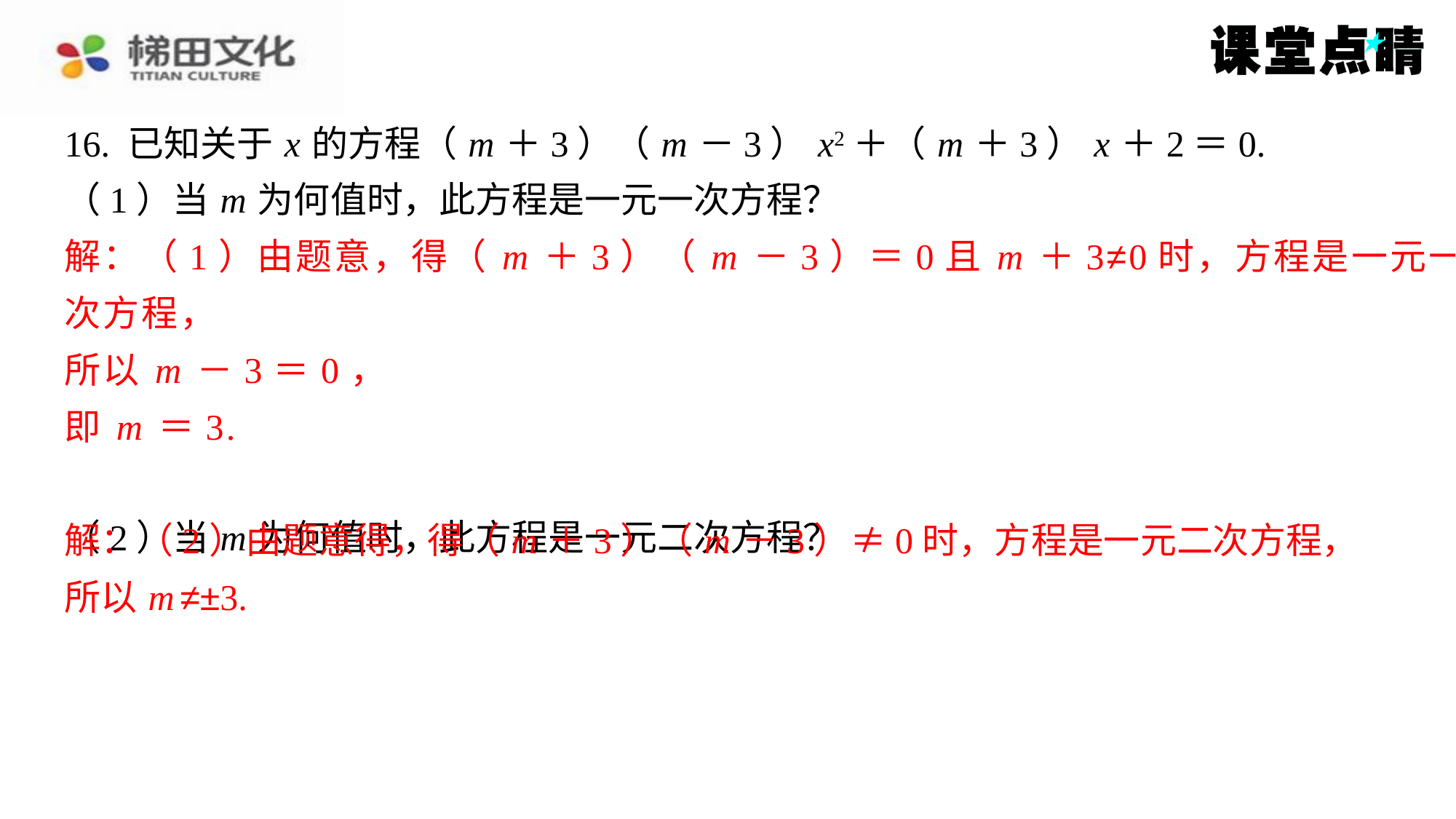

16. 已知关于 x 的方程（ m ＋3）（ m －3） x2＋（ m ＋3） x ＋2＝0.
（1）当 m 为何值时，此方程是一元一次方程？
解：（1）由题意，得（ m ＋3）（ m －3）＝0且 m ＋3≠0时，方程是一元一
次方程，
所以 m －3＝0，
即 m ＝3.
（2）当 m 为何值时，此方程是一元二次方程？
解：（2）由题意得，得（ m ＋3）（ m －3）≠0时，方程是一元二次方程，
所以 m ≠±3.
解：（1）由题意，得（ m ＋3）（ m －3）＝0且 m ＋3≠0时，方程是一元一
次方程，
所以 m －3＝0，
即 m ＝3.
解：（2）由题意得，得（ m ＋3）（ m －3）≠0时，方程是一元二次方程，
所以 m ≠±3.